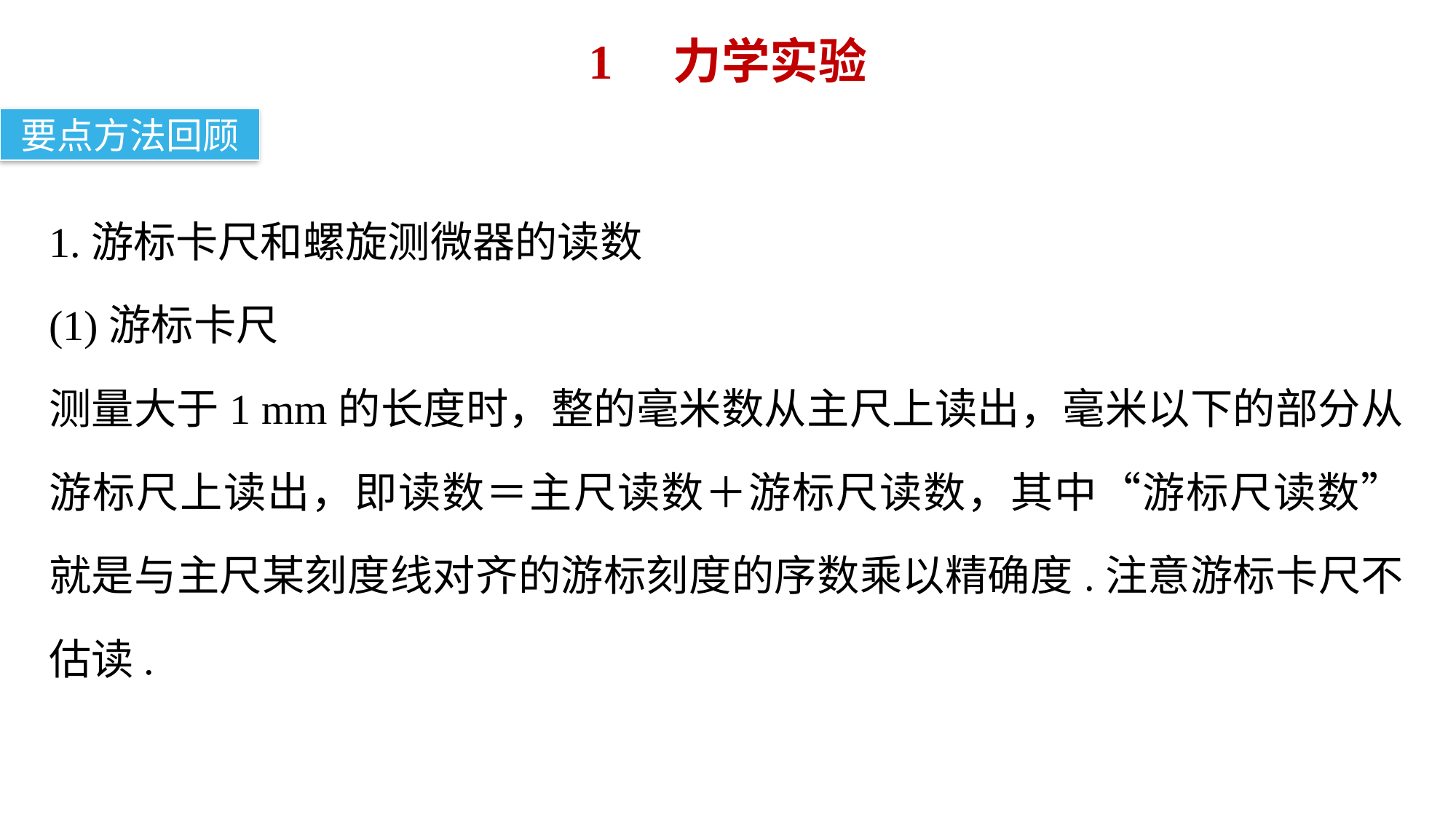

1　力学实验
要点方法回顾
1.游标卡尺和螺旋测微器的读数
(1)游标卡尺
测量大于1 mm的长度时，整的毫米数从主尺上读出，毫米以下的部分从游标尺上读出，即读数＝主尺读数＋游标尺读数，其中“游标尺读数”就是与主尺某刻度线对齐的游标刻度的序数乘以精确度.注意游标卡尺不估读.